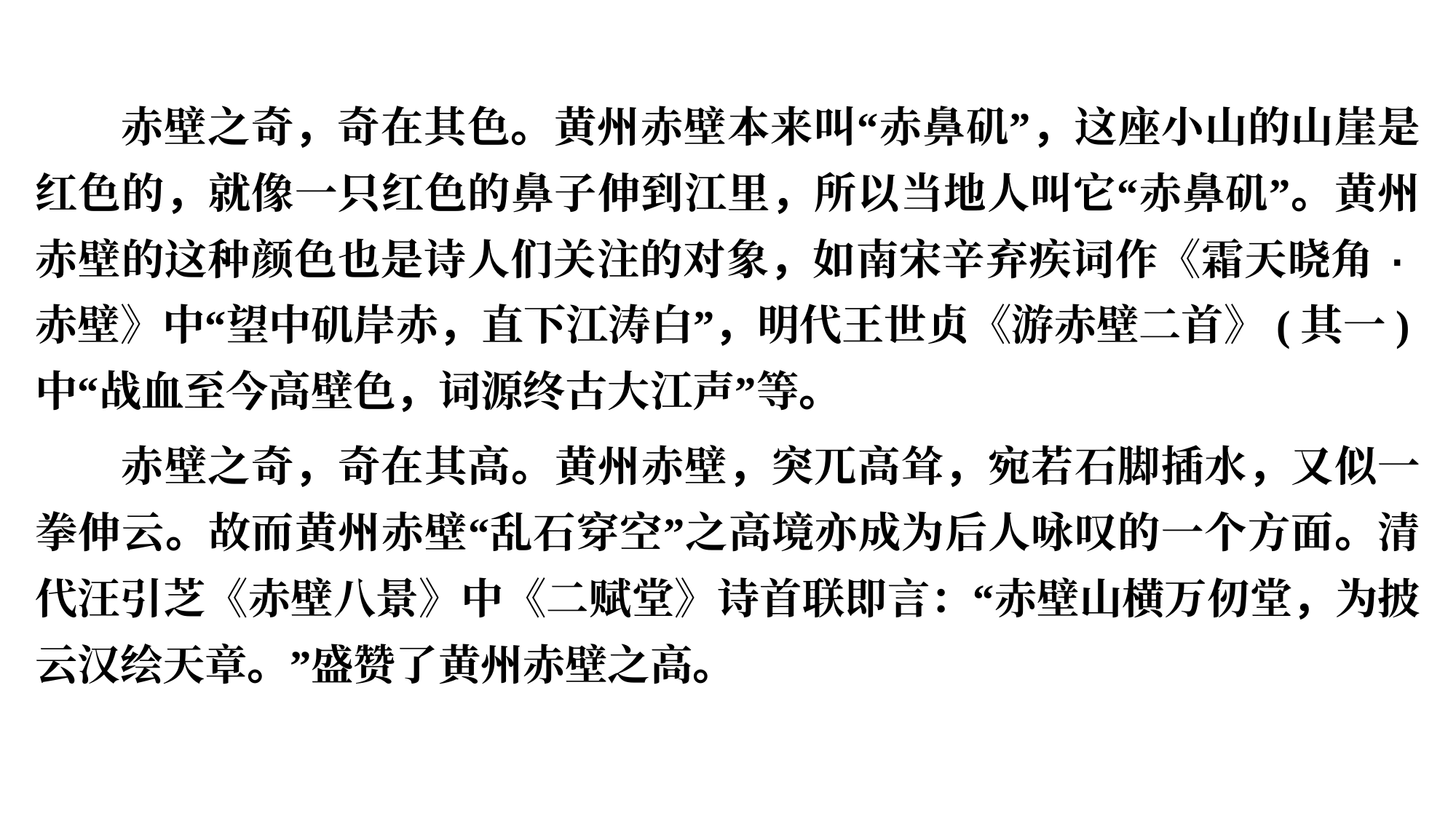

赤壁之奇，奇在其色。黄州赤壁本来叫“赤鼻矶”，这座小山的山崖是红色的，就像一只红色的鼻子伸到江里，所以当地人叫它“赤鼻矶”。黄州赤壁的这种颜色也是诗人们关注的对象，如南宋辛弃疾词作《霜天晓角·赤壁》中“望中矶岸赤，直下江涛白”，明代王世贞《游赤壁二首》(其一)中“战血至今高壁色，词源终古大江声”等。
赤壁之奇，奇在其高。黄州赤壁，突兀高耸，宛若石脚插水，又似一拳伸云。故而黄州赤壁“乱石穿空”之高境亦成为后人咏叹的一个方面。清代汪引芝《赤壁八景》中《二赋堂》诗首联即言：“赤壁山横万仞堂，为披云汉绘天章。”盛赞了黄州赤壁之高。